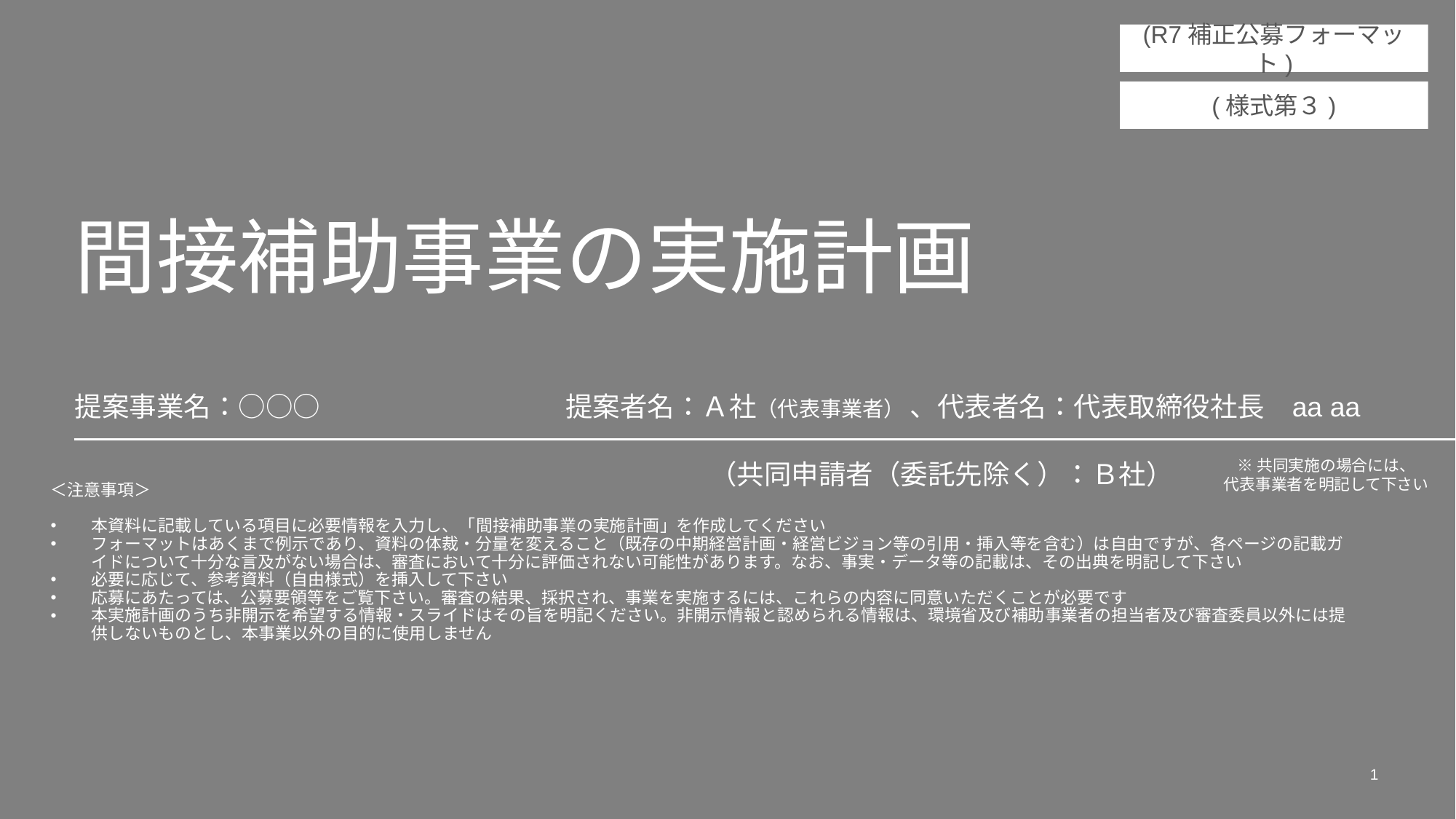

(R7補正公募フォーマット)
(様式第３)
# 間接補助事業の実施計画 提案事業名：○○○	提案者名：Ａ社（代表事業者） 、代表者名：代表取締役社長　aa aa
（共同申請者（委託先除く）：Ｂ社）
※共同実施の場合には、
代表事業者を明記して下さい
＜注意事項＞

本資料に記載している項目に必要情報を入力し、「間接補助事業の実施計画」を作成してください
フォーマットはあくまで例示であり、資料の体裁・分量を変えること（既存の中期経営計画・経営ビジョン等の引用・挿入等を含む）は自由ですが、各ページの記載ガイドについて十分な言及がない場合は、審査において十分に評価されない可能性があります。なお、事実・データ等の記載は、その出典を明記して下さい
必要に応じて、参考資料（自由様式）を挿入して下さい
応募にあたっては、公募要領等をご覧下さい。審査の結果、採択され、事業を実施するには、これらの内容に同意いただくことが必要です
本実施計画のうち非開示を希望する情報・スライドはその旨を明記ください。非開示情報と認められる情報は、環境省及び補助事業者の担当者及び審査委員以外には提供しないものとし、本事業以外の目的に使用しません